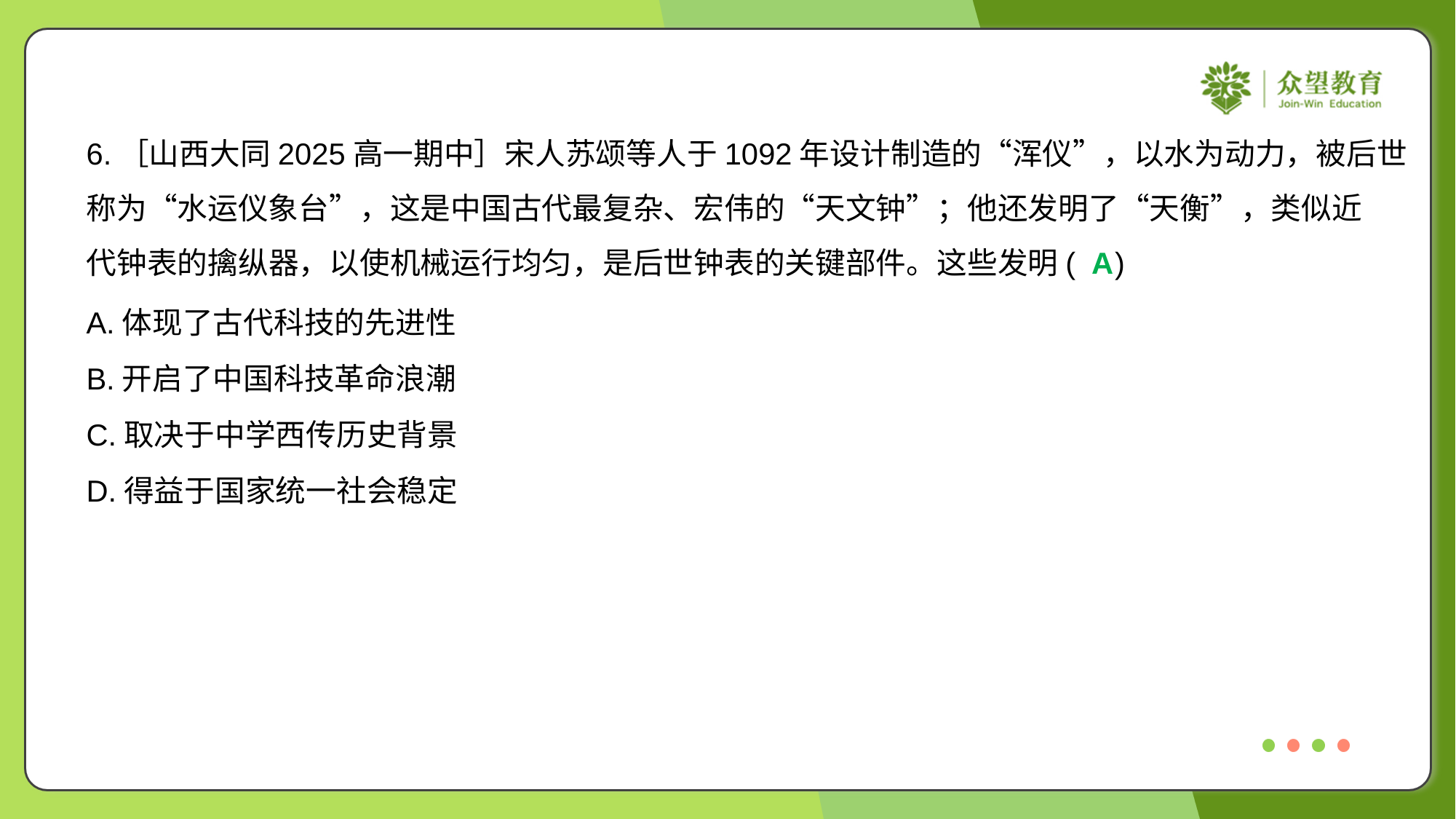

6.［山西大同2025高一期中］宋人苏颂等人于1092年设计制造的“浑仪”，以水为动力，被后世
称为“水运仪象台”，这是中国古代最复杂、宏伟的“天文钟”；他还发明了“天衡”，类似近
代钟表的擒纵器，以使机械运行均匀，是后世钟表的关键部件。这些发明(     )
A
A.体现了古代科技的先进性
B.开启了中国科技革命浪潮
C.取决于中学西传历史背景
D.得益于国家统一社会稳定